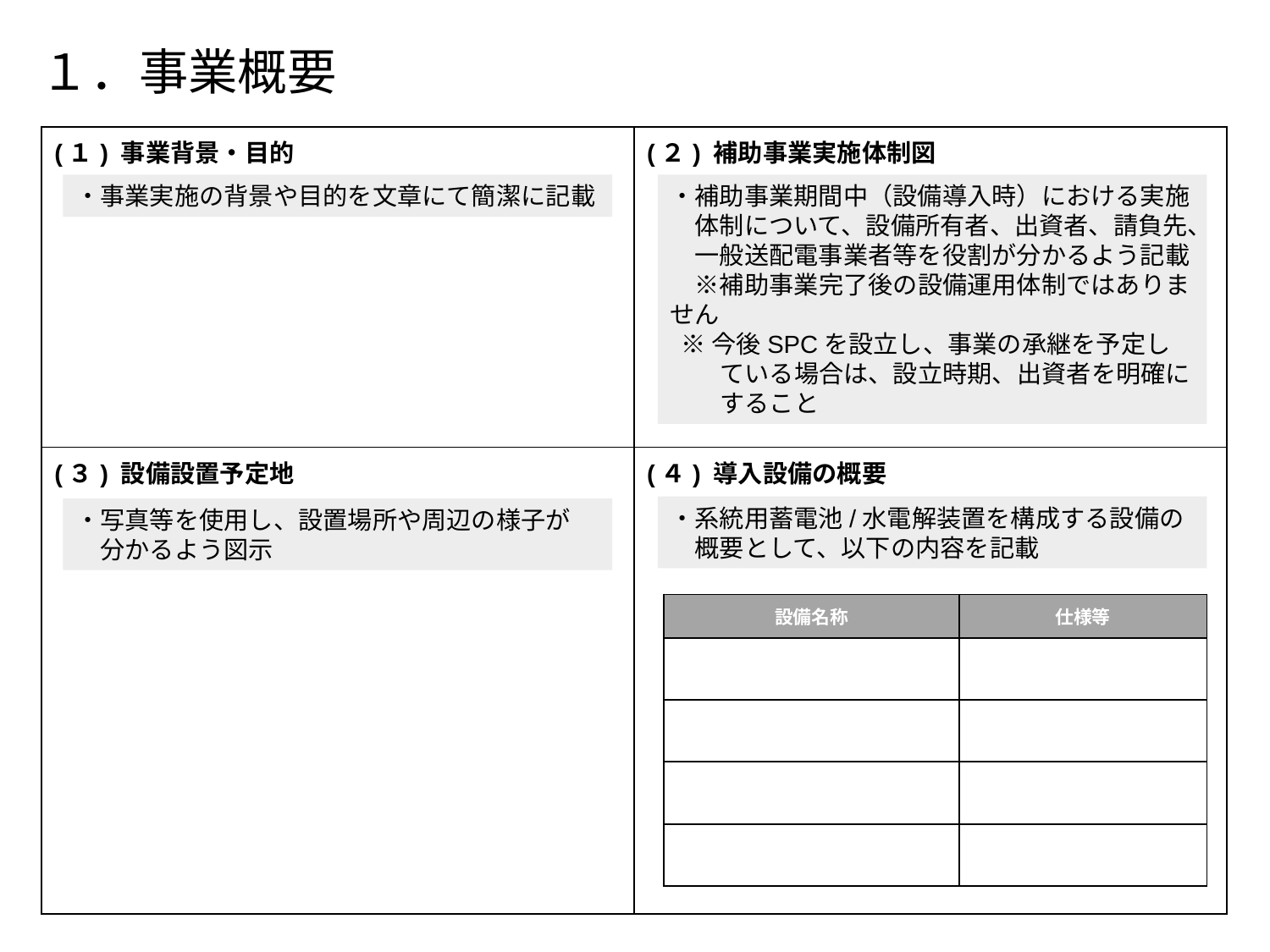

# １．事業概要
| (１) 事業背景・目的 | (２) 補助事業実施体制図 |
| --- | --- |
| (３) 設備設置予定地 | (４) 導入設備の概要 |
・事業実施の背景や目的を文章にて簡潔に記載
・補助事業期間中（設備導入時）における実施
　体制について、設備所有者、出資者、請負先、
　一般送配電事業者等を役割が分かるよう記載
　※補助事業完了後の設備運用体制ではありません
  ※今後SPCを設立し、事業の承継を予定している場合は、設立時期、出資者を明確にすること
・系統用蓄電池/水電解装置を構成する設備の
　概要として、以下の内容を記載
・写真等を使用し、設置場所や周辺の様子が
　分かるよう図示
| 設備名称 | 仕様等 |
| --- | --- |
|  |  |
|  |  |
|  |  |
|  |  |